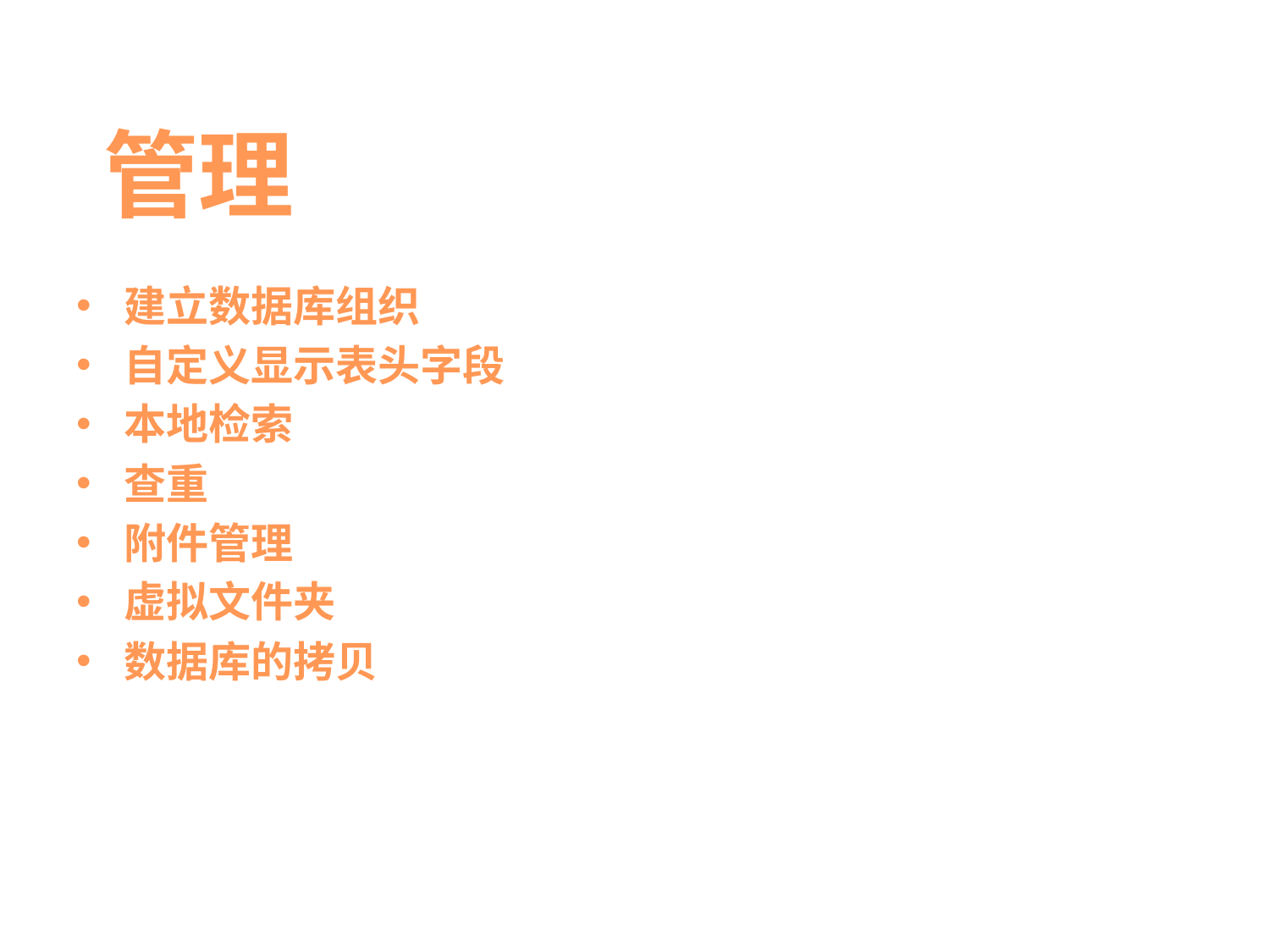

#
管理

建立数据库组织
自定义显示表头字段
本地检索
查重
附件管理
虚拟文件夹
数据库的拷贝